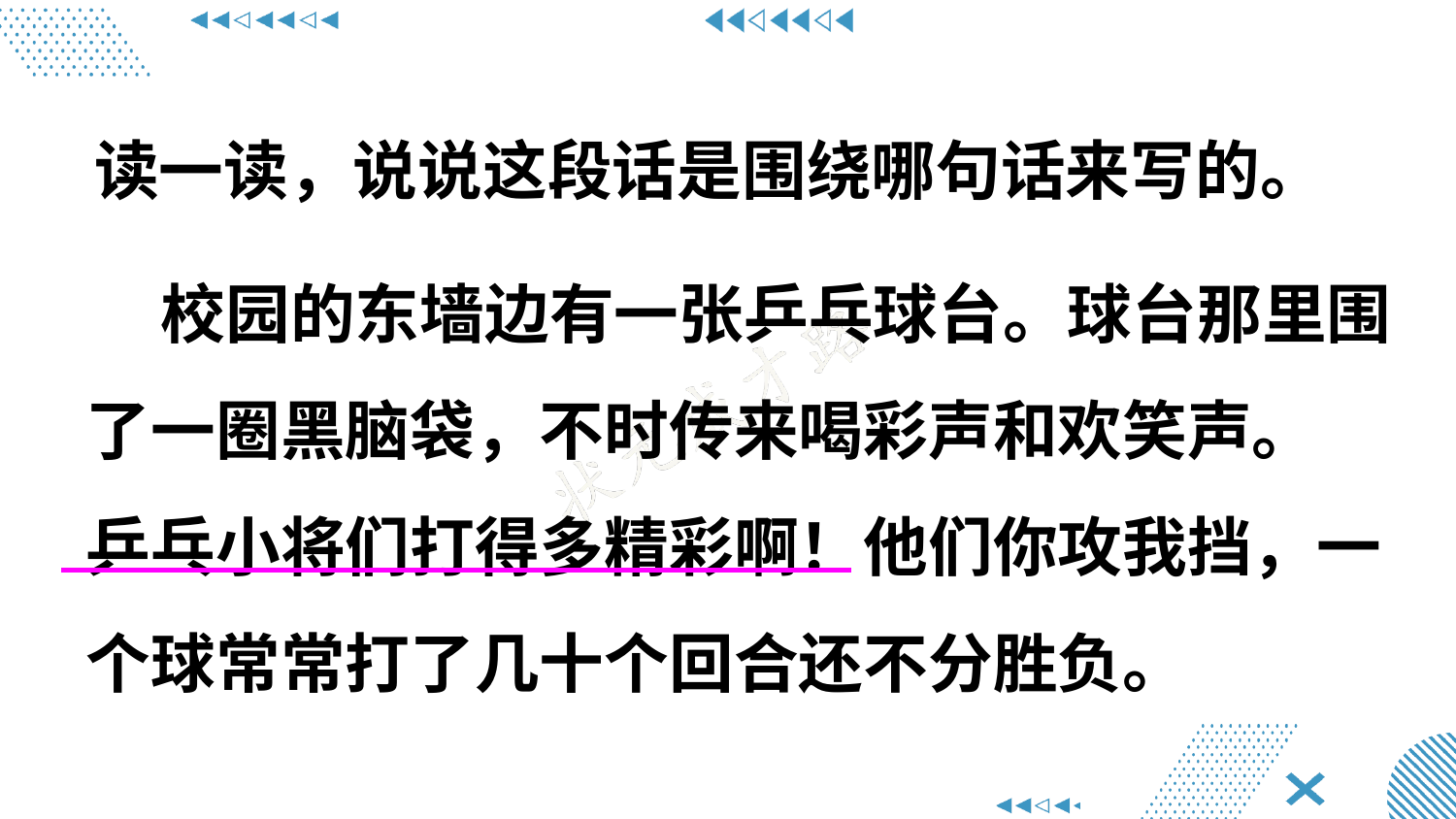

读一读，说说这段话是围绕哪句话来写的。
    校园的东墙边有一张乒乓球台。球台那里围了一圈黑脑袋，不时传来喝彩声和欢笑声。 乒乓小将们打得多精彩啊！他们你攻我挡，一个球常常打了几十个回合还不分胜负。